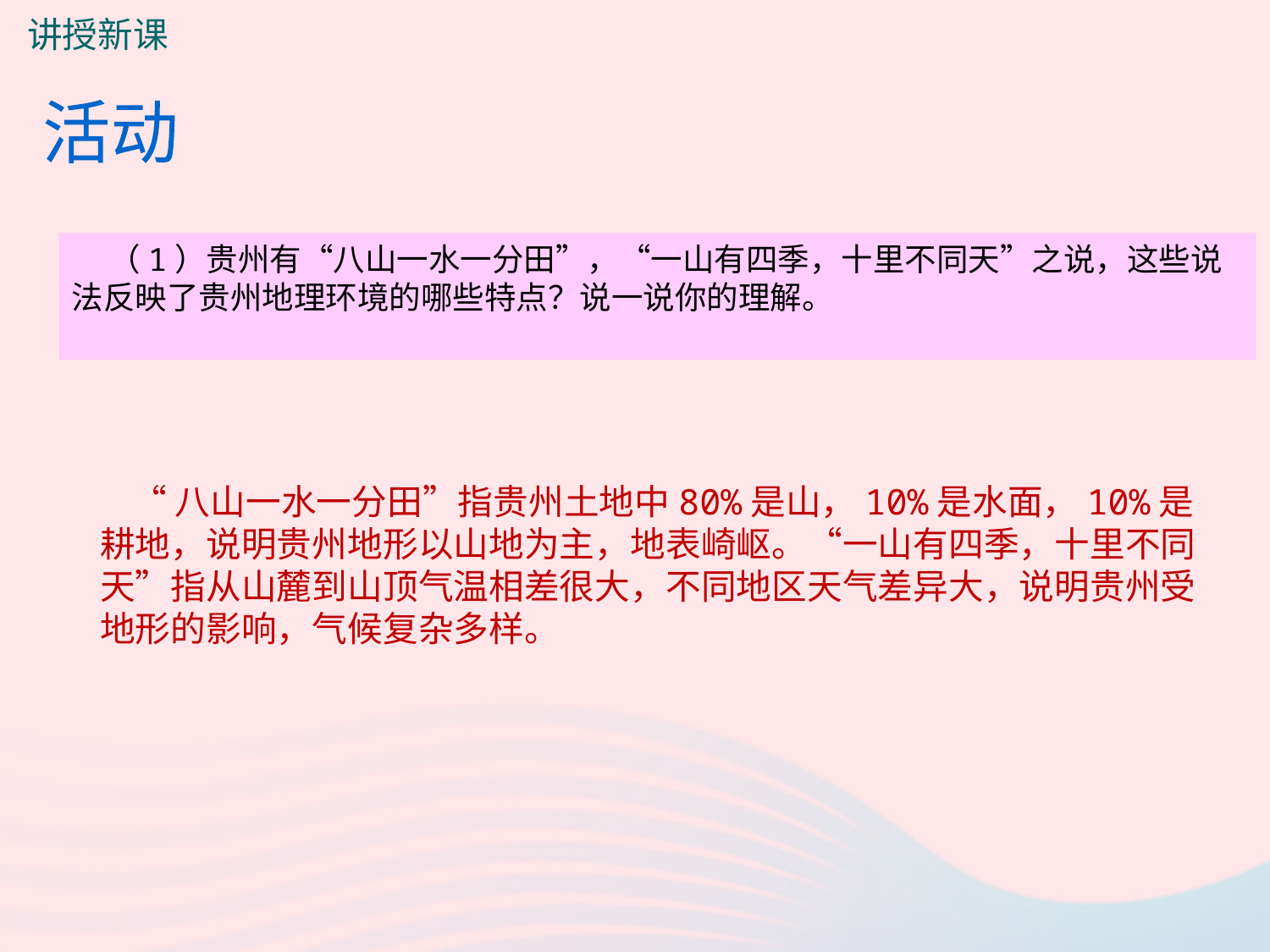

讲授新课
活动
（1）贵州有“八山一水一分田”，“一山有四季，十里不同天”之说，这些说法反映了贵州地理环境的哪些特点？说一说你的理解。

    “八山一水一分田”指贵州土地中80%是山，10%是水面，10%是耕地，说明贵州地形以山地为主，地表崎岖。“一山有四季，十里不同天”指从山麓到山顶气温相差很大，不同地区天气差异大，说明贵州受地形的影响，气候复杂多样。